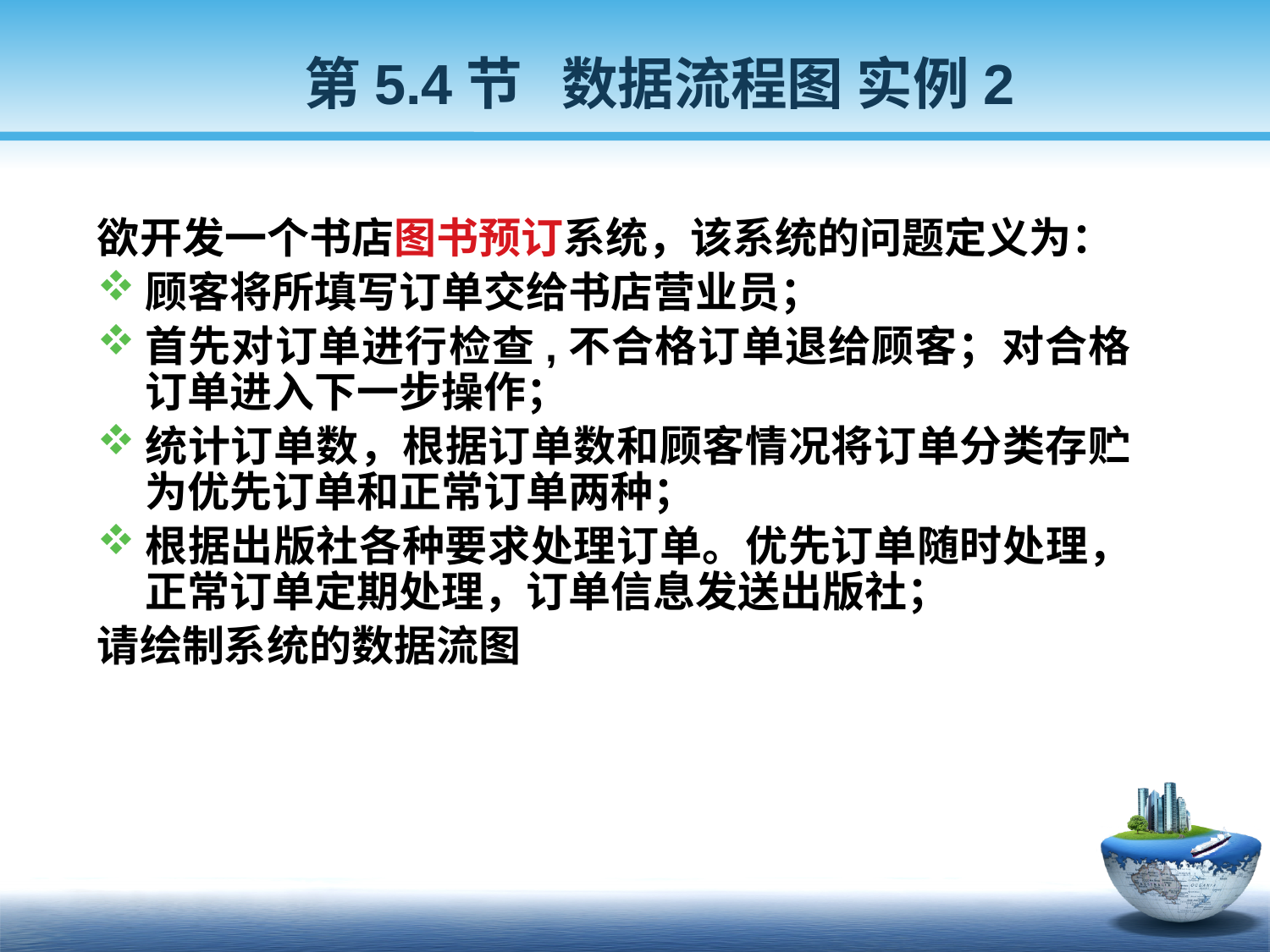

第5.4节   数据流程图 实例2

欲开发一个书店图书预订系统，该系统的问题定义为：
顾客将所填写订单交给书店营业员；
首先对订单进行检查,不合格订单退给顾客；对合格订单进入下一步操作；
统计订单数，根据订单数和顾客情况将订单分类存贮为优先订单和正常订单两种；
根据出版社各种要求处理订单。优先订单随时处理，正常订单定期处理，订单信息发送出版社；
请绘制系统的数据流图